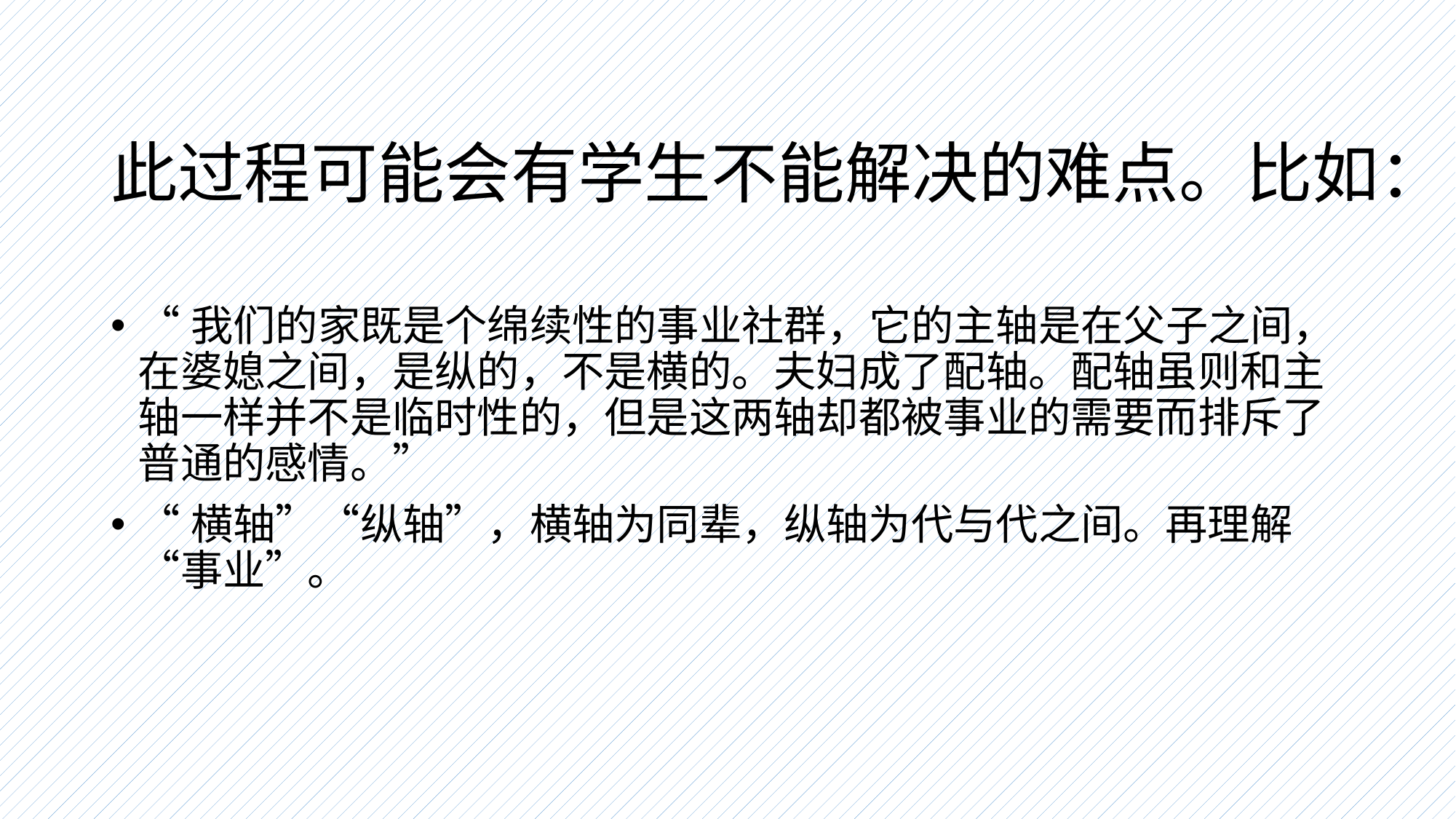

# 此过程可能会有学生不能解决的难点。比如：
“我们的家既是个绵续性的事业社群，它的主轴是在父子之间，在婆媳之间，是纵的，不是横的。夫妇成了配轴。配轴虽则和主轴一样并不是临时性的，但是这两轴却都被事业的需要而排斥了普通的感情。”
“横轴”“纵轴”，横轴为同辈，纵轴为代与代之间。再理解“事业”。